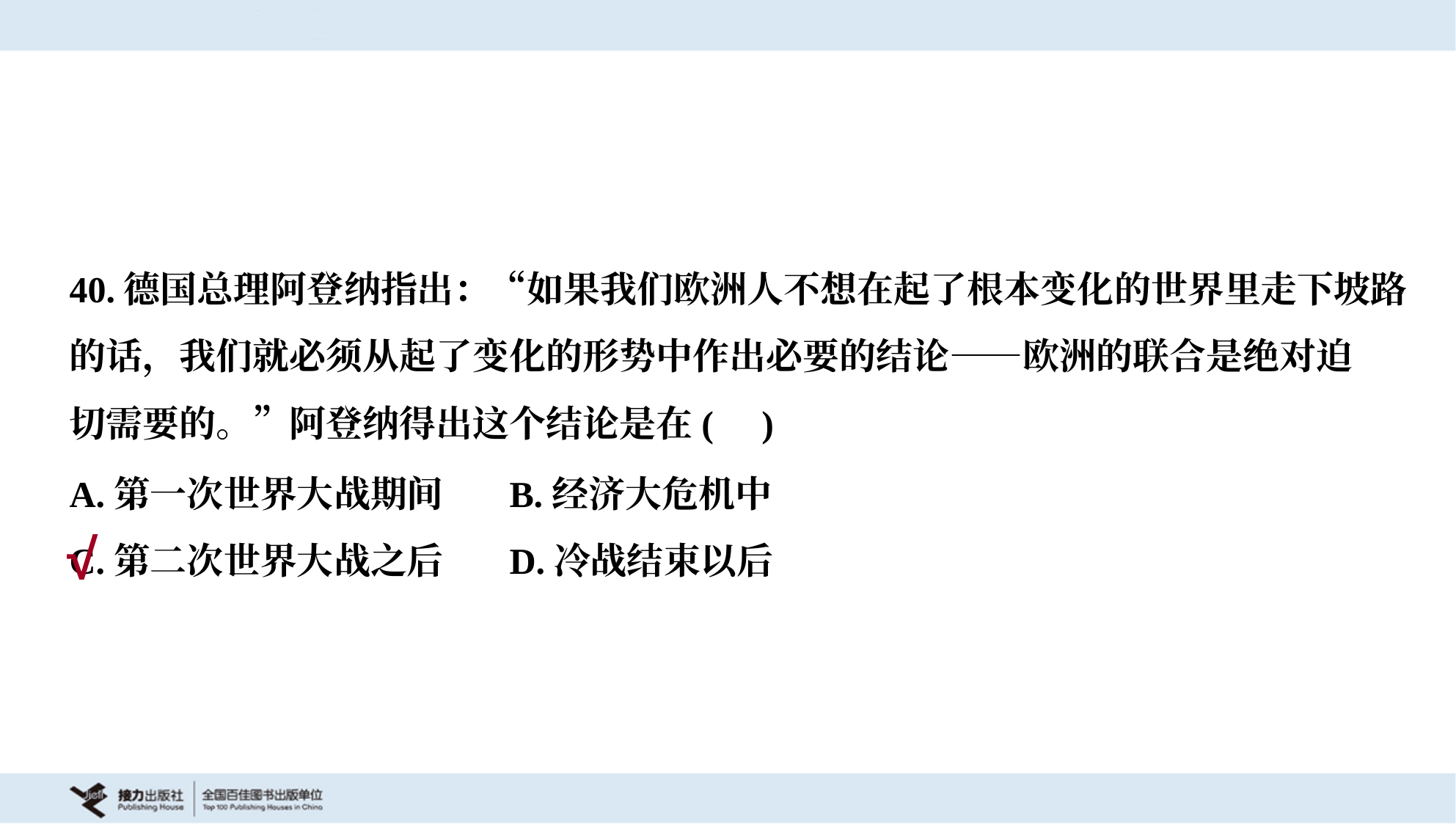

40.德国总理阿登纳指出：“如果我们欧洲人不想在起了根本变化的世界里走下坡路
的话，我们就必须从起了变化的形势中作出必要的结论——欧洲的联合是绝对迫
切需要的。”阿登纳得出这个结论是在(     )
A.第一次世界大战期间	B.经济大危机中
C.第二次世界大战之后	D.冷战结束以后
√